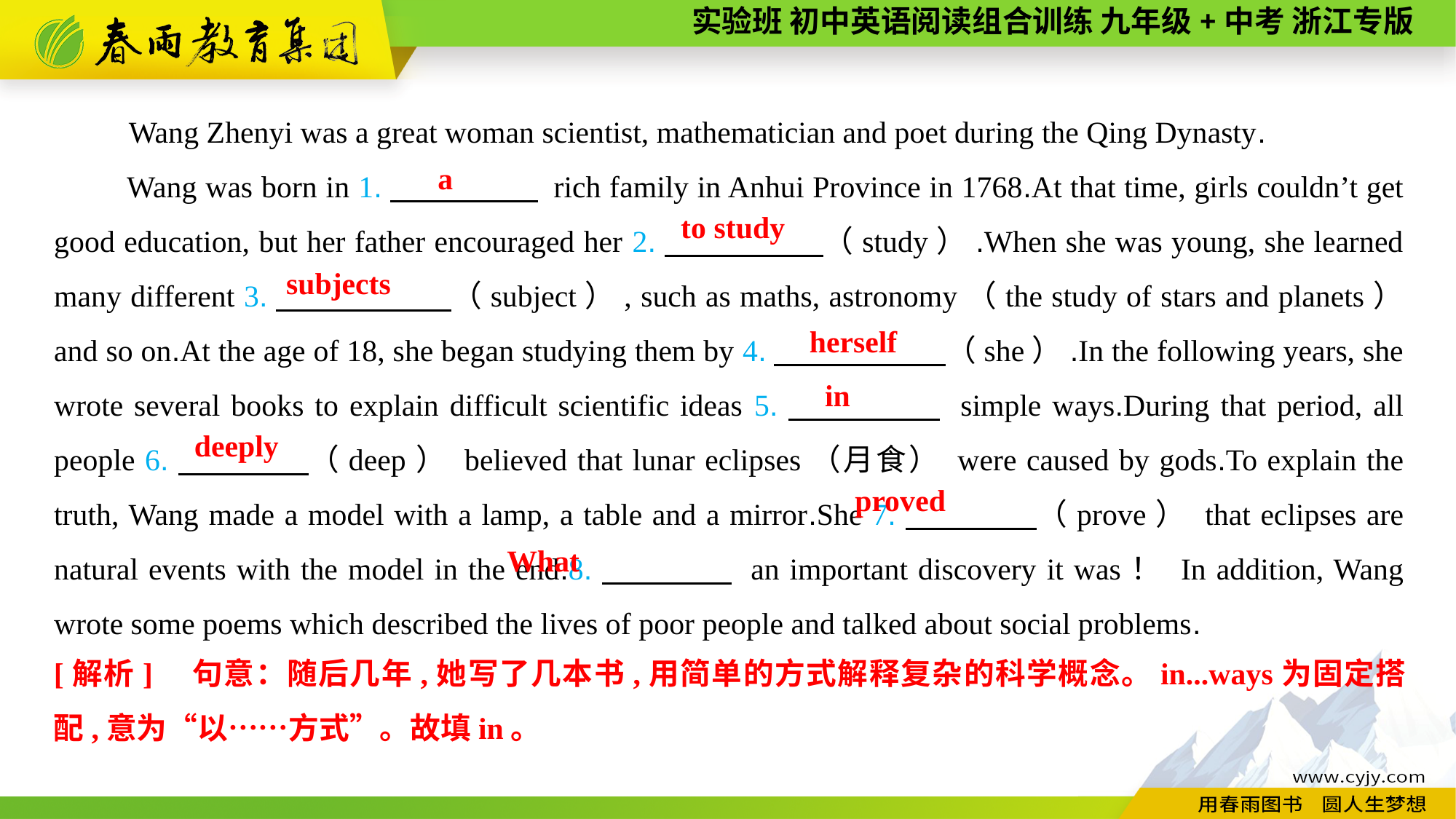

Wang Zhenyi was a great woman scientist, mathematician and poet during the Qing Dynasty.
Wang was born in 1.　　   　　 rich family in Anhui Province in 1768.At that time, girls couldn’t get good education, but her father encouraged her 2.　　    　　（study）.When she was young, she learned many different 3.　　      　　（subject）, such as maths, astronomy（the study of stars and planets） and so on.At the age of 18, she began studying them by 4.　　  　     　（she）.In the following years, she wrote several books to explain difficult scientific ideas 5.　　  　　 simple ways.During that period, all people 6.　　　　（deep） believed that lunar eclipses（月食） were caused by gods.To explain the truth, Wang made a model with a lamp, a table and a mirror.She 7.　　　　（prove） that eclipses are natural events with the model in the end.8.　　　　 an important discovery it was！ In addition, Wang wrote some poems which described the lives of poor people and talked about social problems.
a
to study
subjects
herself
in
deeply
proved
What
[解析]　句意：随后几年,她写了几本书,用简单的方式解释复杂的科学概念。in...ways为固定搭配,意为“以……方式”。故填in。